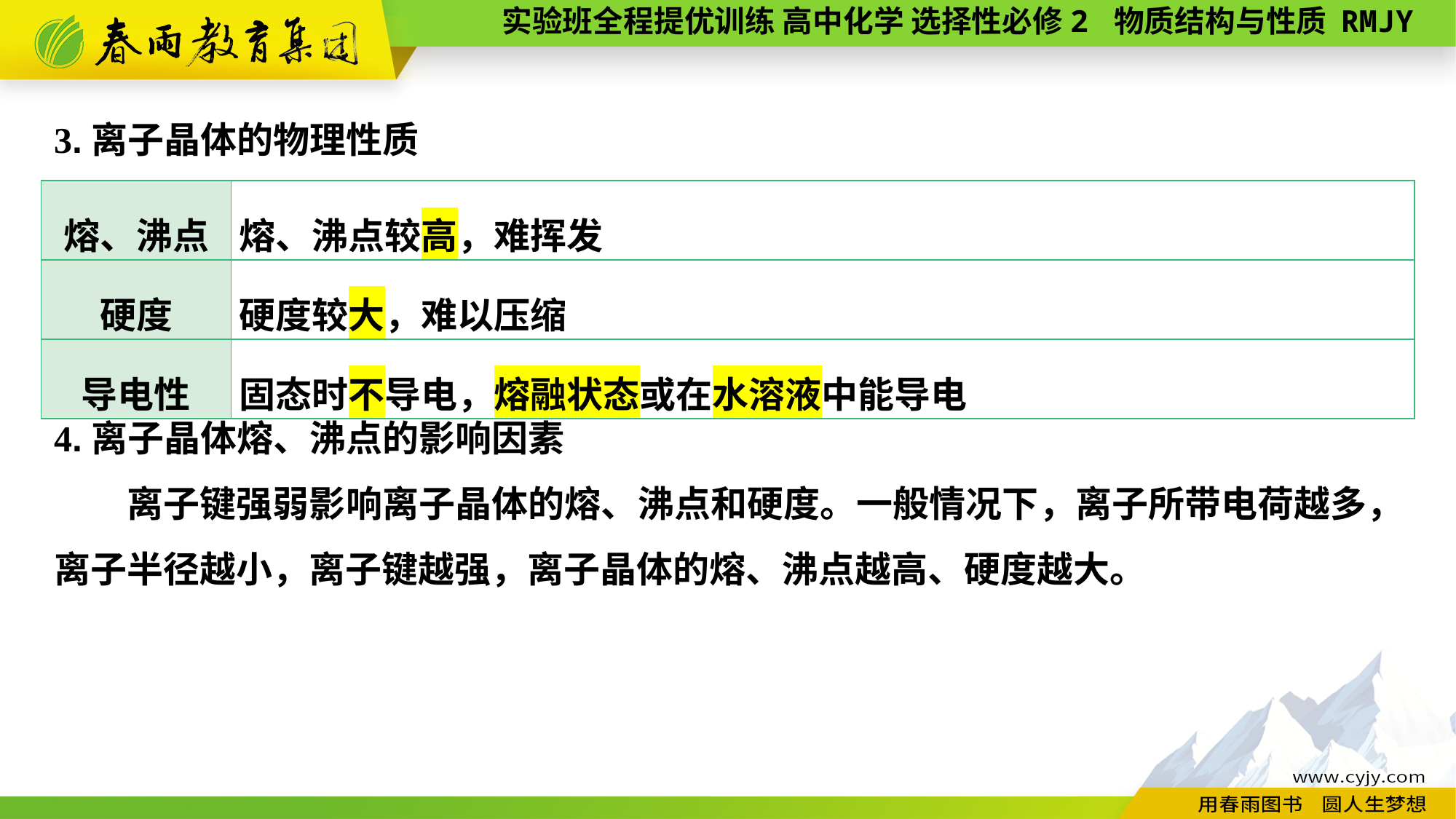

3.离子晶体的物理性质
| 熔、沸点 | 熔、沸点较高，难挥发 |
| --- | --- |
| 硬度 | 硬度较大，难以压缩 |
| 导电性 | 固态时不导电，熔融状态或在水溶液中能导电 |
4.离子晶体熔、沸点的影响因素
离子键强弱影响离子晶体的熔、沸点和硬度。一般情况下，离子所带电荷越多，离子半径越小，离子键越强，离子晶体的熔、沸点越高、硬度越大。